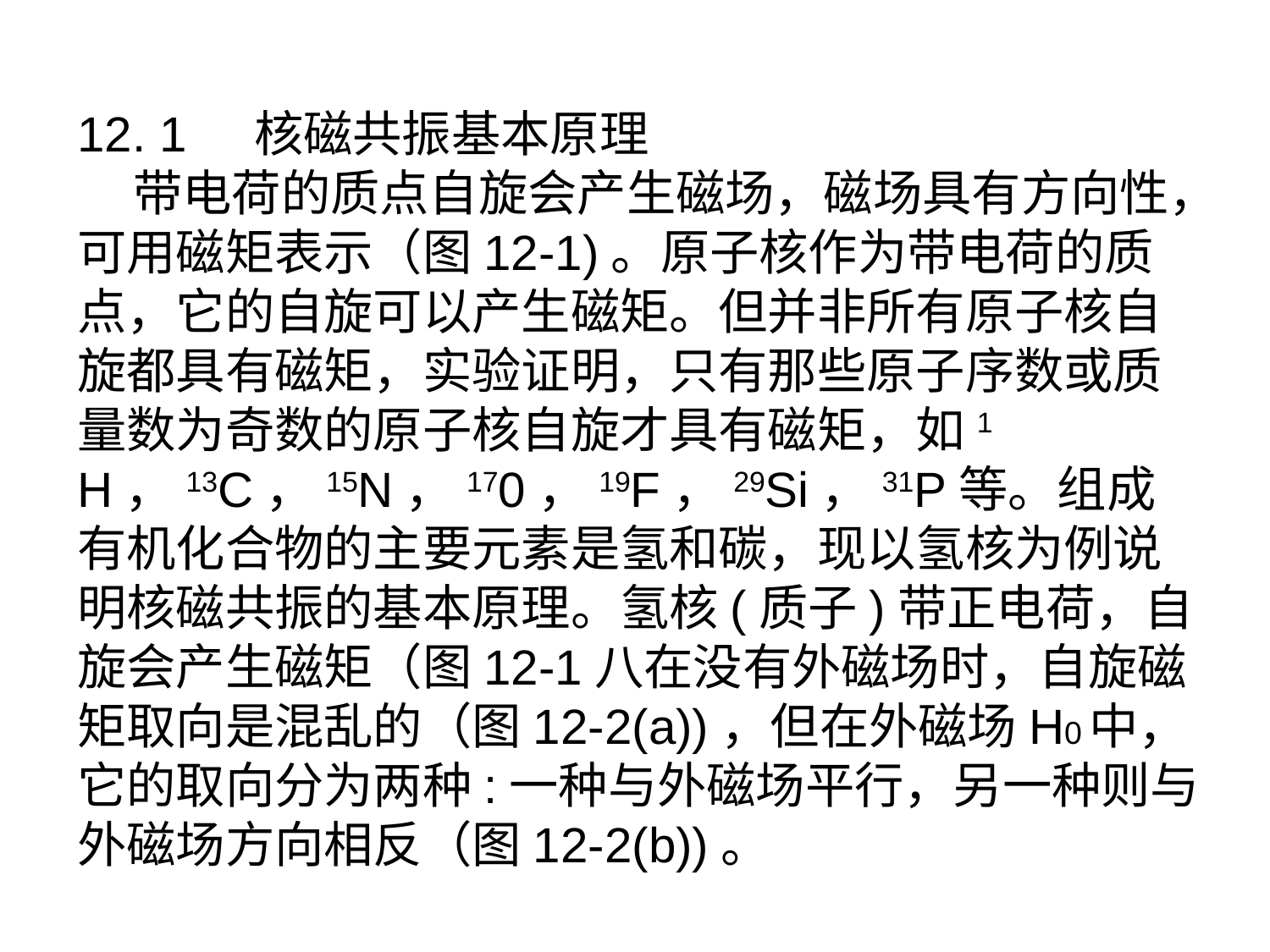

12. 1    核磁共振基本原理
    带电荷的质点自旋会产生磁场，磁场具有方向性，可用磁矩表示（图12-1)。原子核作为带电荷的质点，它的自旋可以产生磁矩。但并非所有原子核自旋都具有磁矩，实验证明，只有那些原子序数或质量数为奇数的原子核自旋才具有磁矩，如1 H，13C，15N，170，19F，29Si，31P等。组成有机化合物的主要元素是氢和碳，现以氢核为例说明核磁共振的基本原理。氢核(质子)带正电荷，自旋会产生磁矩（图12-1八在没有外磁场时，自旋磁矩取向是混乱的（图12-2(a))，但在外磁场H0中，它的取向分为两种:一种与外磁场平行，另一种则与外磁场方向相反（图12-2(b))。